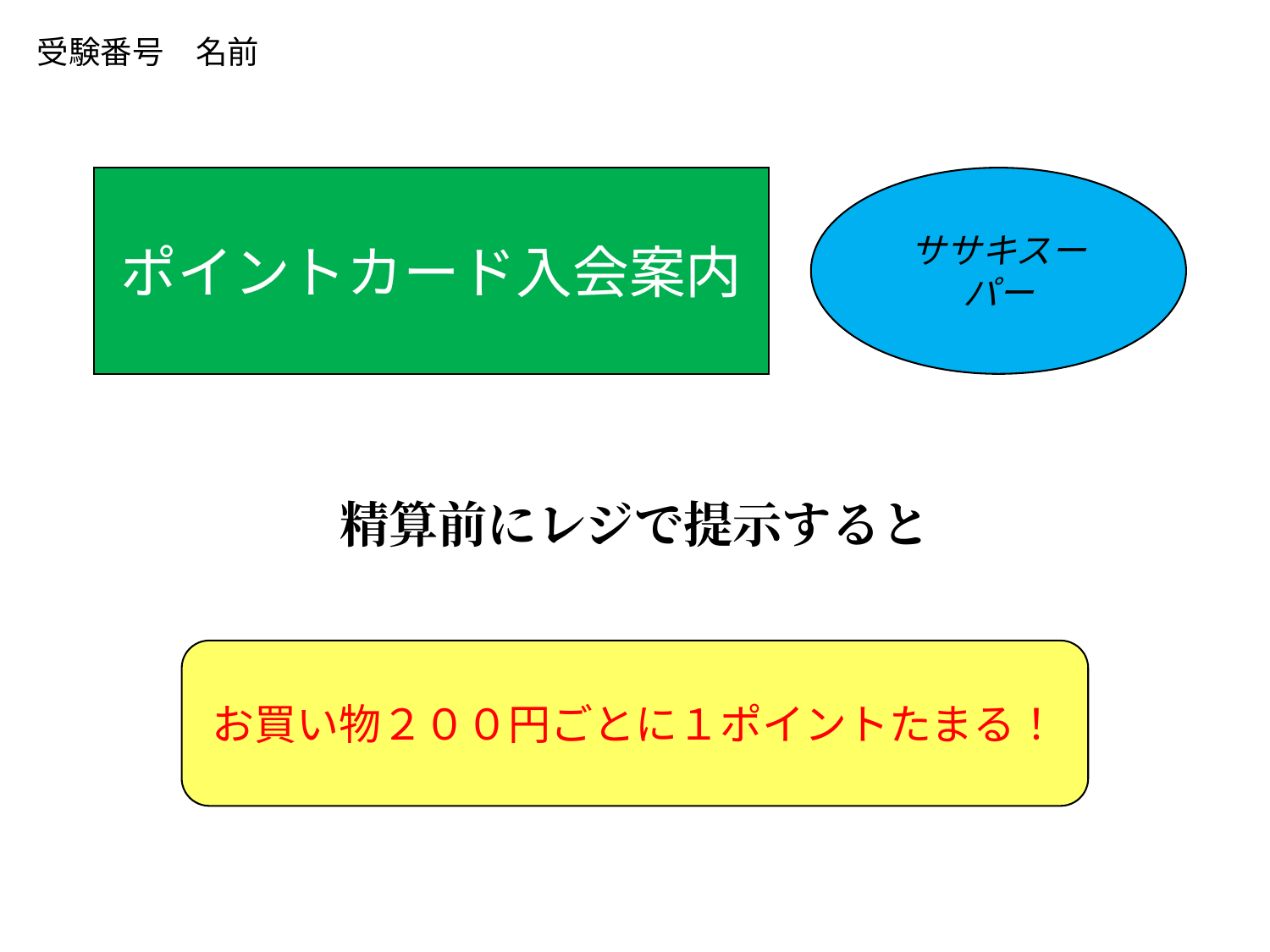

受験番号　名前
ポイントカード入会案内
ササキスーパー
精算前にレジで提示すると
お買い物２００円ごとに１ポイントたまる！